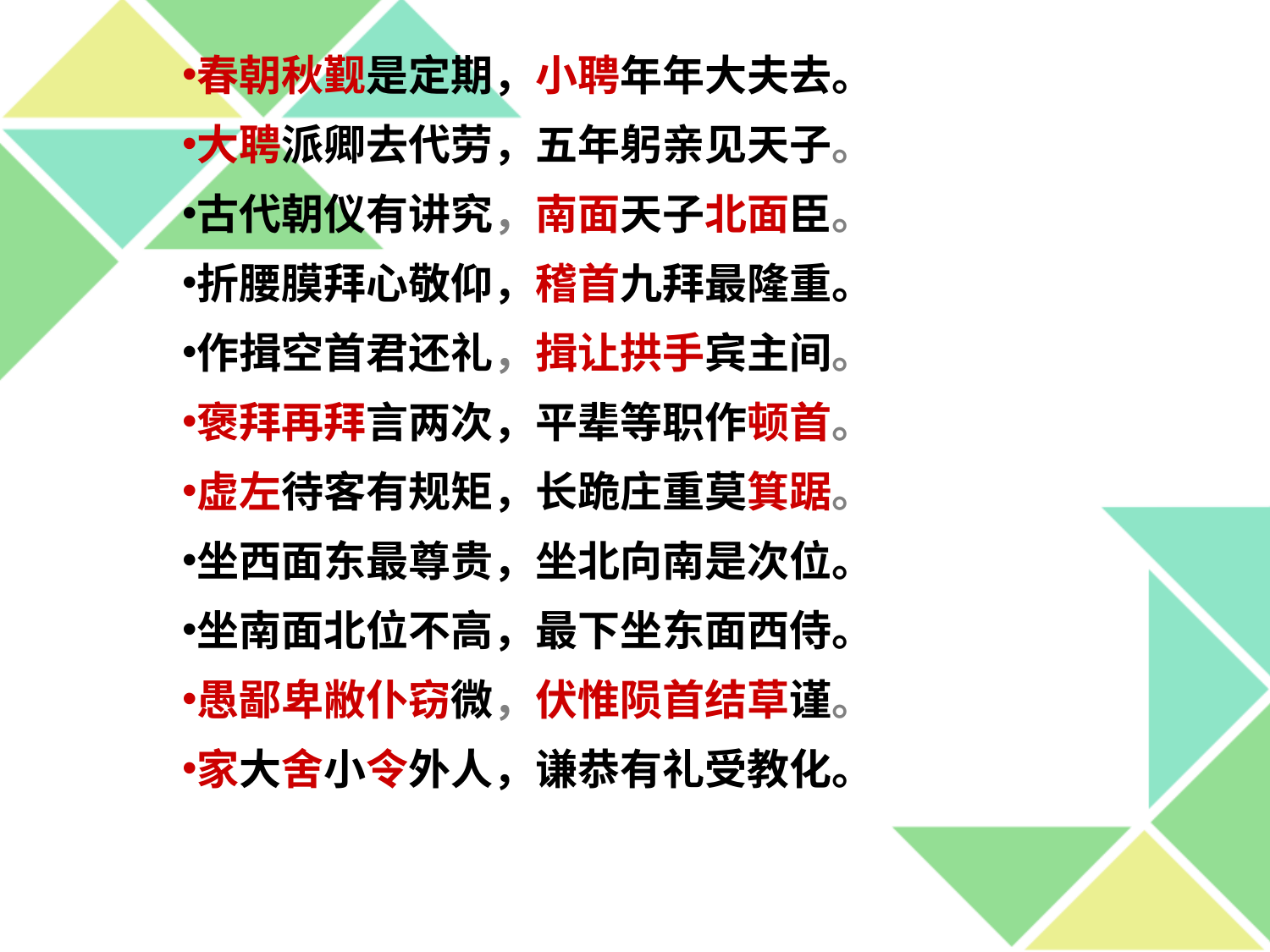

春朝秋觐是定期，小聘年年大夫去。
大聘派卿去代劳，五年躬亲见天子。
古代朝仪有讲究，南面天子北面臣。
折腰膜拜心敬仰，稽首九拜最隆重。
作揖空首君还礼，揖让拱手宾主间。
褒拜再拜言两次，平辈等职作顿首。
虚左待客有规矩，长跪庄重莫箕踞。
坐西面东最尊贵，坐北向南是次位。
坐南面北位不高，最下坐东面西侍。
愚鄙卑敝仆窃微，伏惟陨首结草谨。
家大舍小令外人，谦恭有礼受教化。